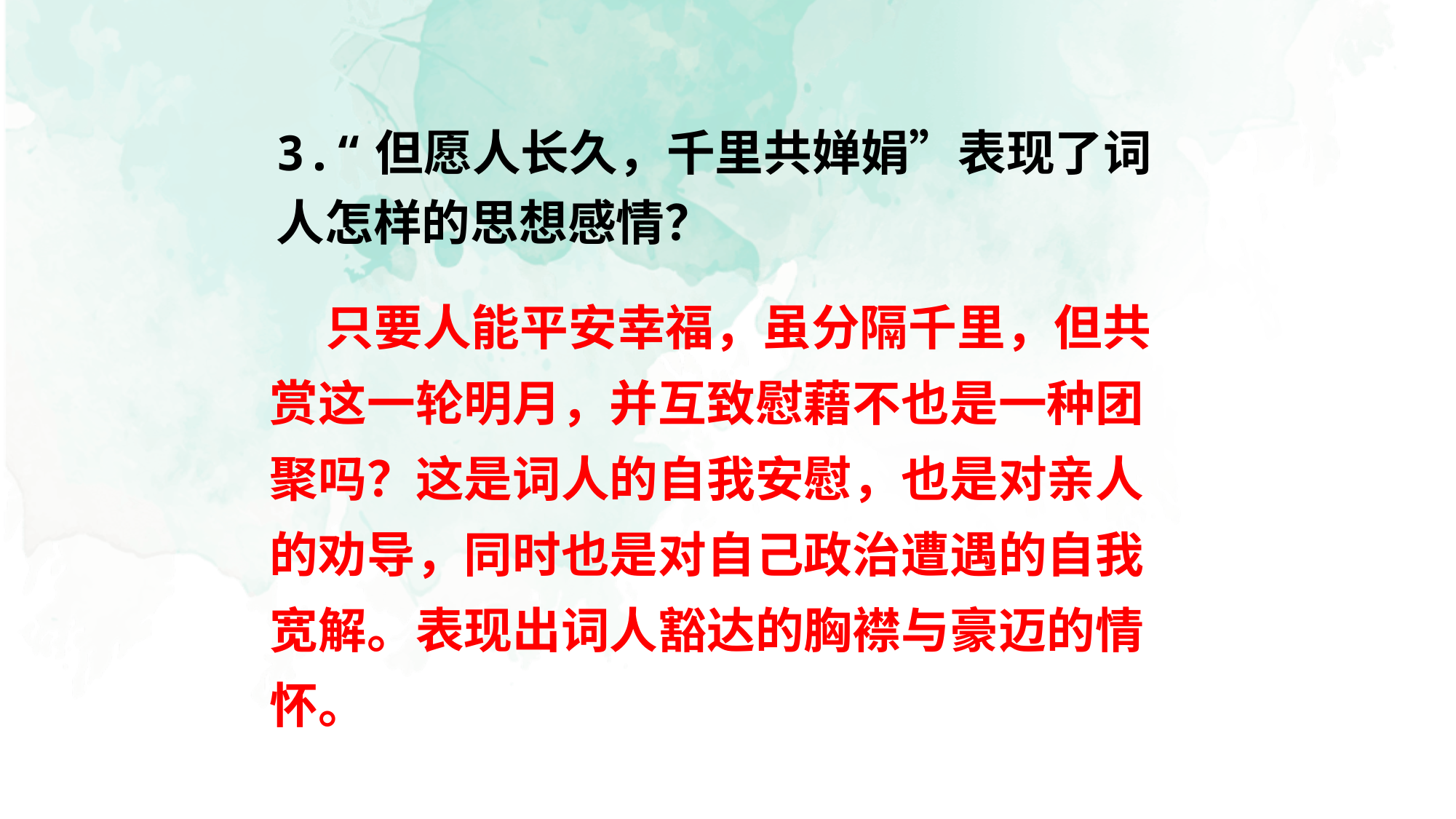

3.“但愿人长久，千里共婵娟”表现了词人怎样的思想感情？
    只要人能平安幸福，虽分隔千里，但共赏这一轮明月，并互致慰藉不也是一种团聚吗？这是词人的自我安慰，也是对亲人的劝导，同时也是对自己政治遭遇的自我宽解。表现出词人豁达的胸襟与豪迈的情怀。